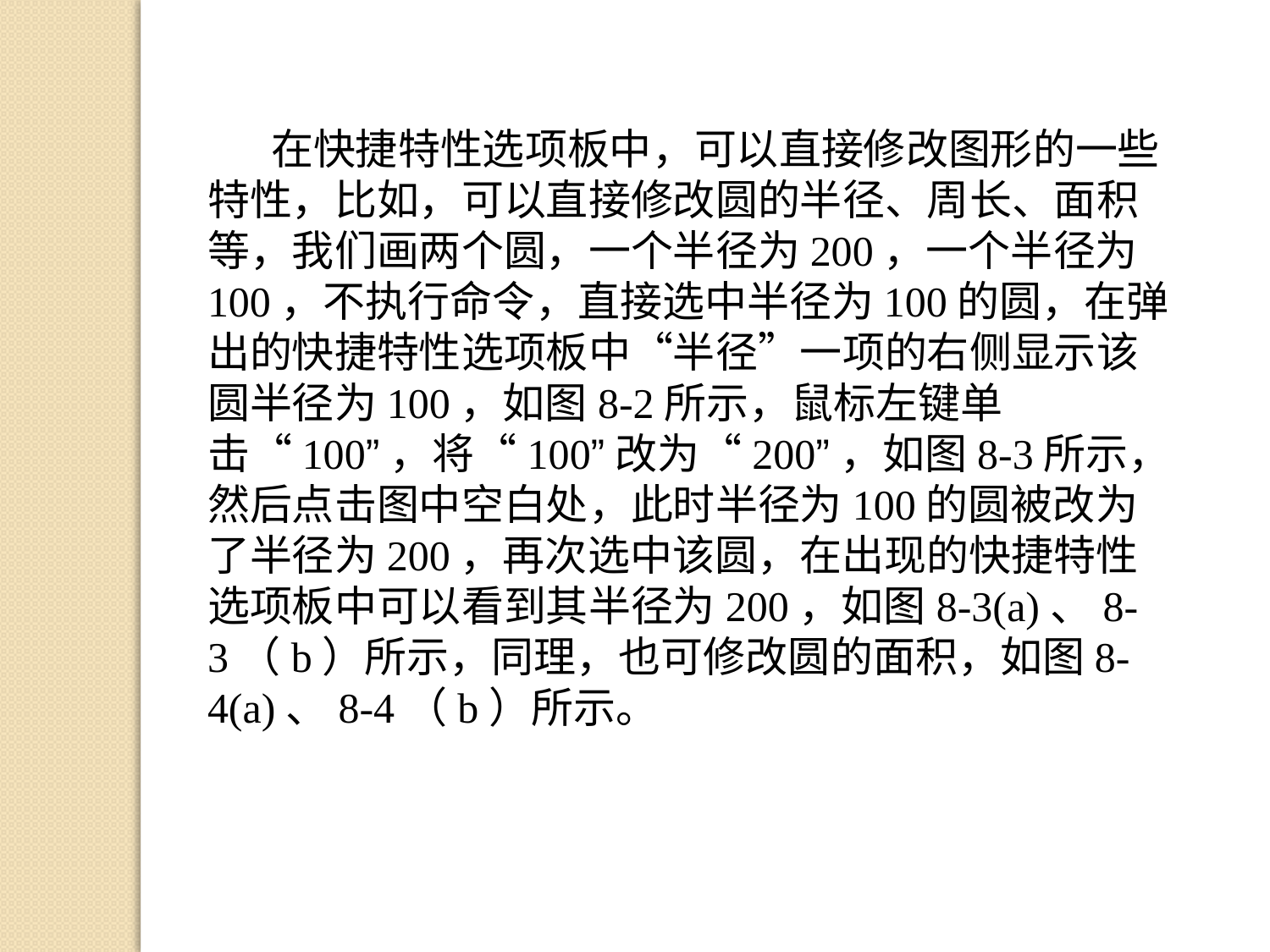

在快捷特性选项板中，可以直接修改图形的一些特性，比如，可以直接修改圆的半径、周长、面积等，我们画两个圆，一个半径为200，一个半径为100，不执行命令，直接选中半径为100的圆，在弹出的快捷特性选项板中“半径”一项的右侧显示该圆半径为100，如图8-2所示，鼠标左键单击“100”，将“100”改为“200”，如图8-3所示，然后点击图中空白处，此时半径为100的圆被改为了半径为200，再次选中该圆，在出现的快捷特性选项板中可以看到其半径为200，如图8-3(a)、8-3（b）所示，同理，也可修改圆的面积，如图8-4(a)、8-4（b）所示。